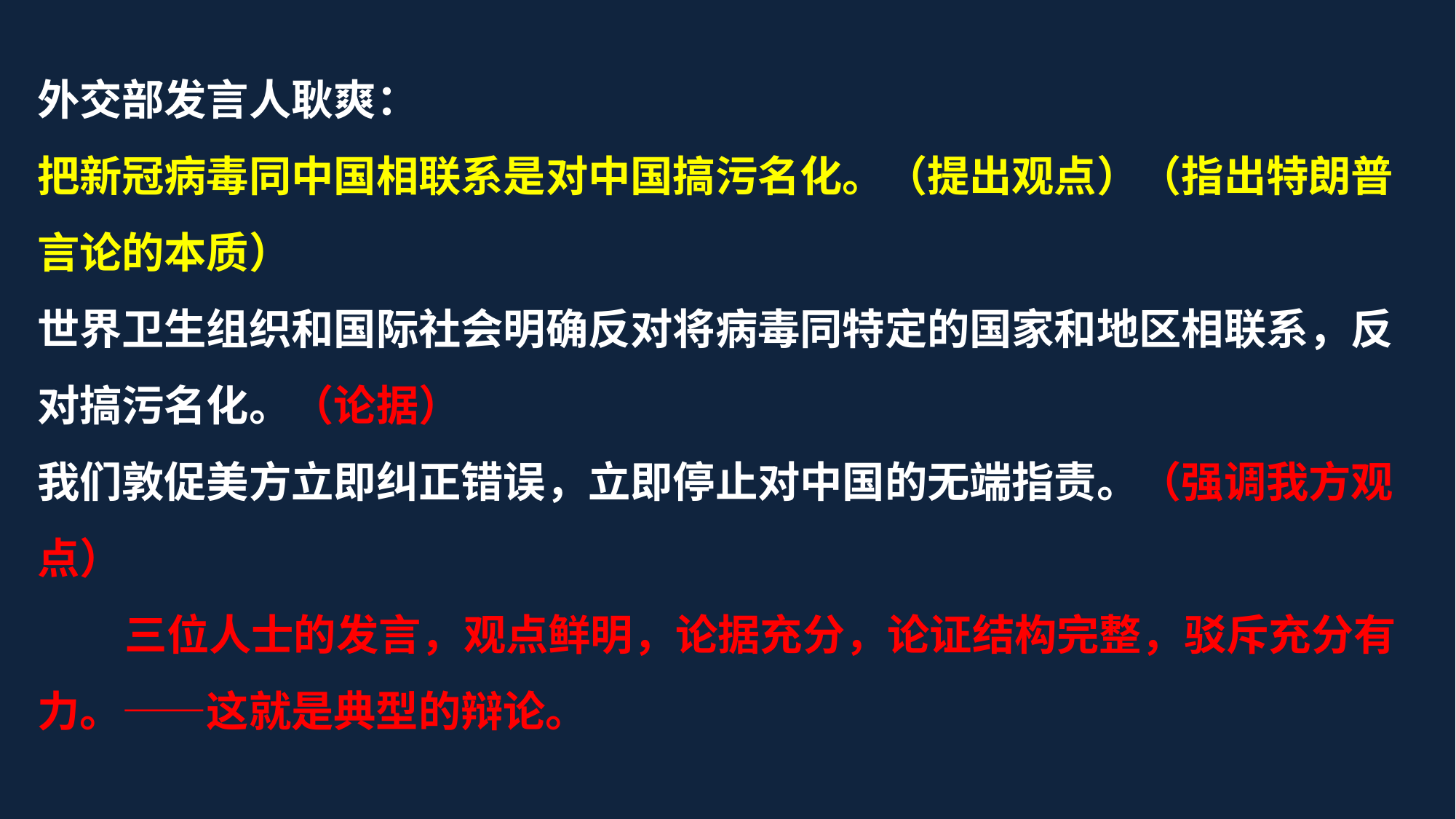

外交部发言人耿爽：
把新冠病毒同中国相联系是对中国搞污名化。（提出观点）（指出特朗普言论的本质）
世界卫生组织和国际社会明确反对将病毒同特定的国家和地区相联系，反对搞污名化。（论据）
我们敦促美方立即纠正错误，立即停止对中国的无端指责。（强调我方观点）
        三位人士的发言，观点鲜明，论据充分，论证结构完整，驳斥充分有力。——这就是典型的辩论。